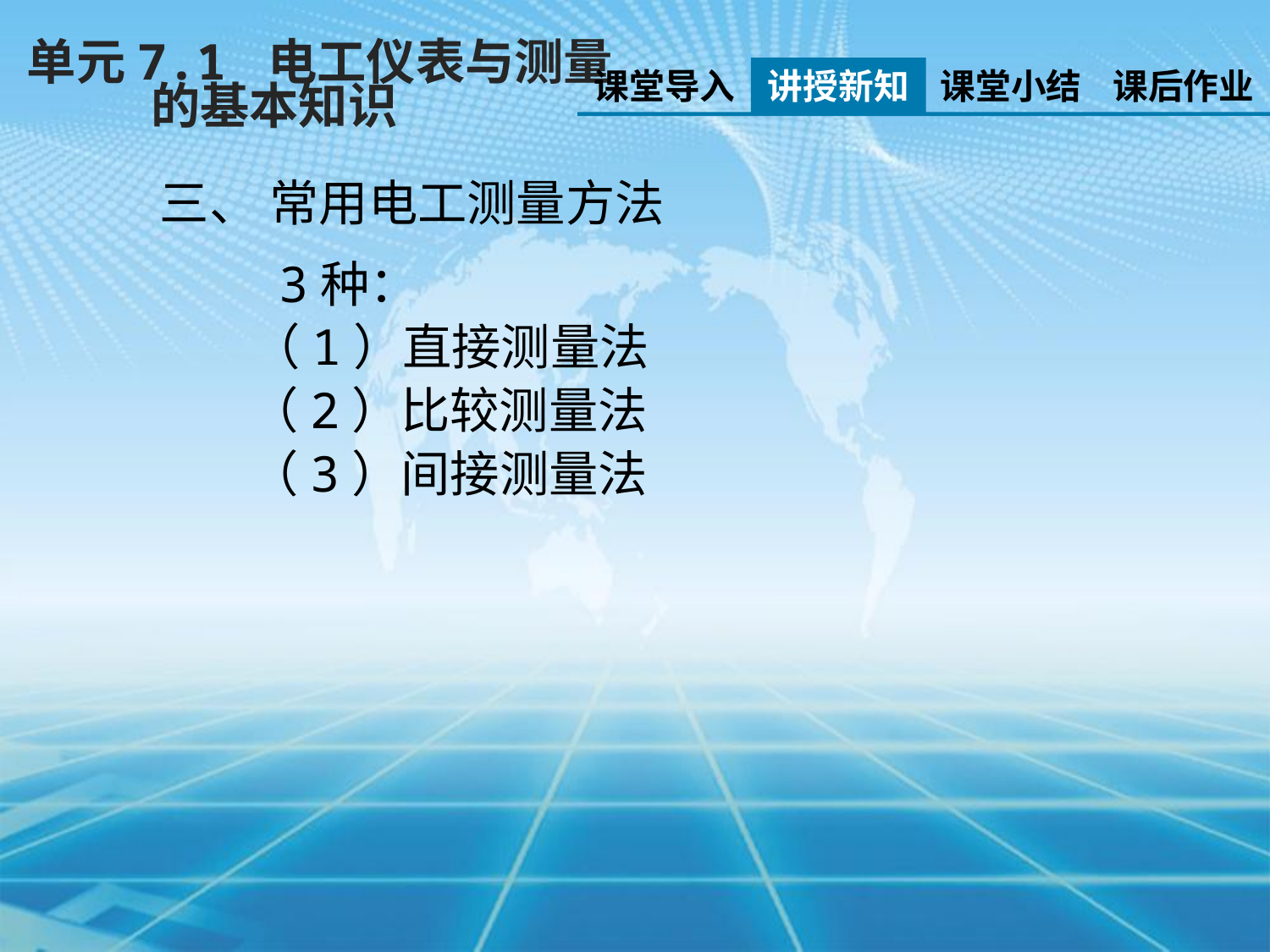

单元7.1 电工仪表与测量
          的基本知识
课堂导入
讲授新知
课堂小结
课后作业
三、 常用电工测量方法
    3种：
       （1）直接测量法
       （2）比较测量法
       （3）间接测量法